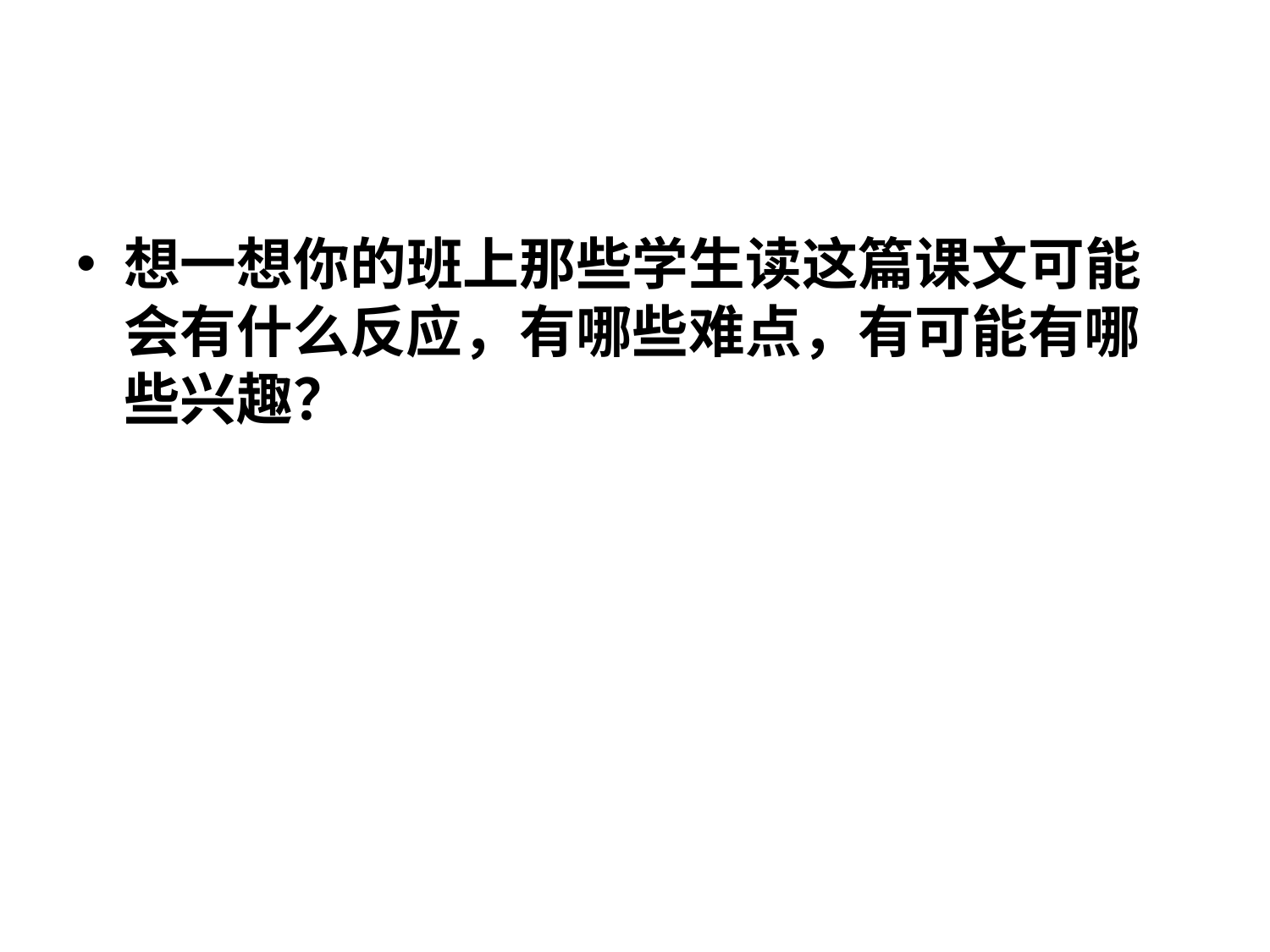

#
想一想你的班上那些学生读这篇课文可能会有什么反应，有哪些难点，有可能有哪些兴趣？